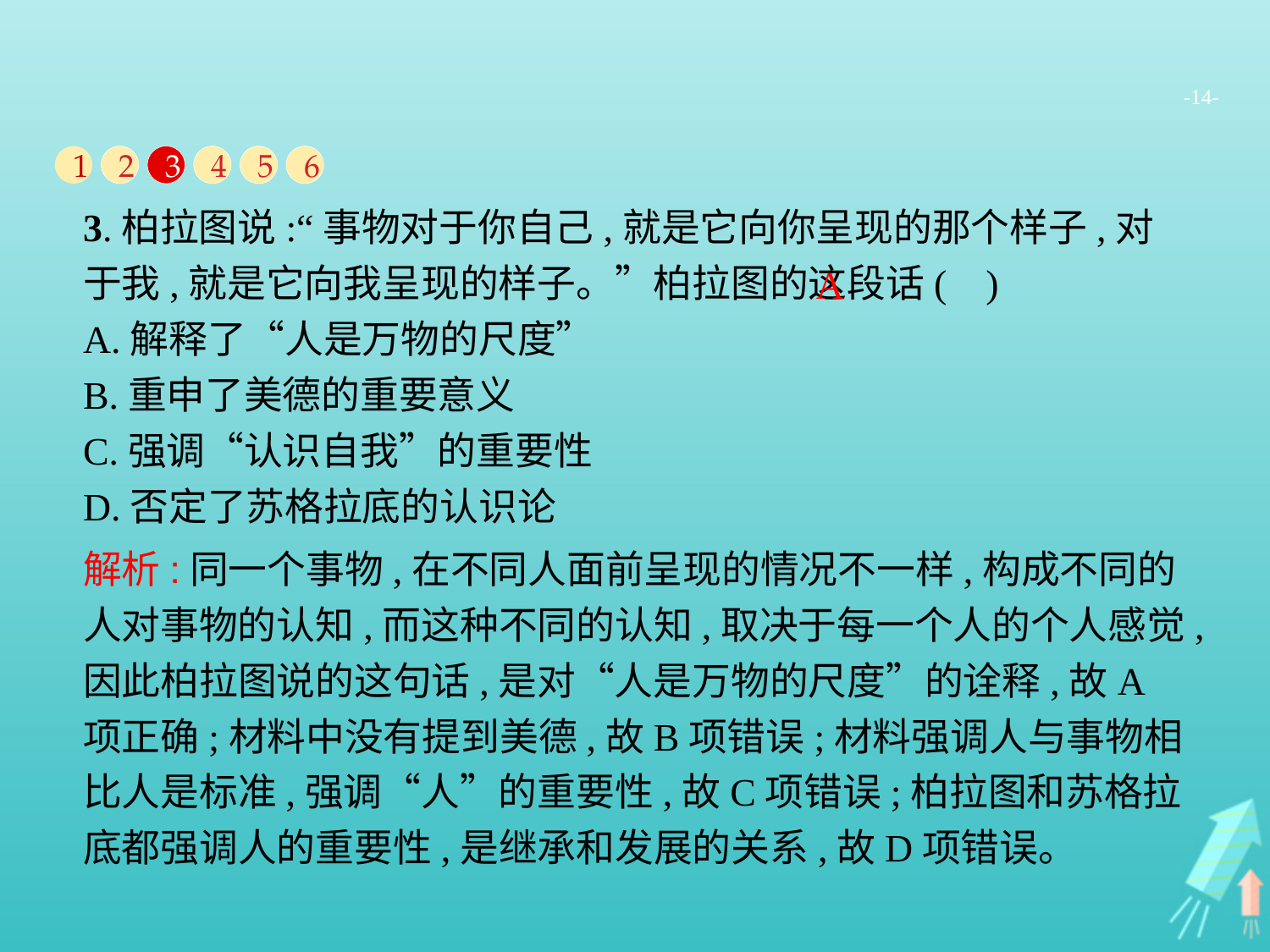

-14-
1
2
3
4
5
6
3.柏拉图说:“事物对于你自己,就是它向你呈现的那个样子,对于我,就是它向我呈现的样子。”柏拉图的这段话(    )
A.解释了“人是万物的尺度”
B.重申了美德的重要意义
C.强调“认识自我”的重要性
D.否定了苏格拉底的认识论
A
解析:同一个事物,在不同人面前呈现的情况不一样,构成不同的人对事物的认知,而这种不同的认知,取决于每一个人的个人感觉,因此柏拉图说的这句话,是对“人是万物的尺度”的诠释,故A项正确;材料中没有提到美德,故B项错误;材料强调人与事物相比人是标准,强调“人”的重要性,故C项错误;柏拉图和苏格拉底都强调人的重要性,是继承和发展的关系,故D项错误。